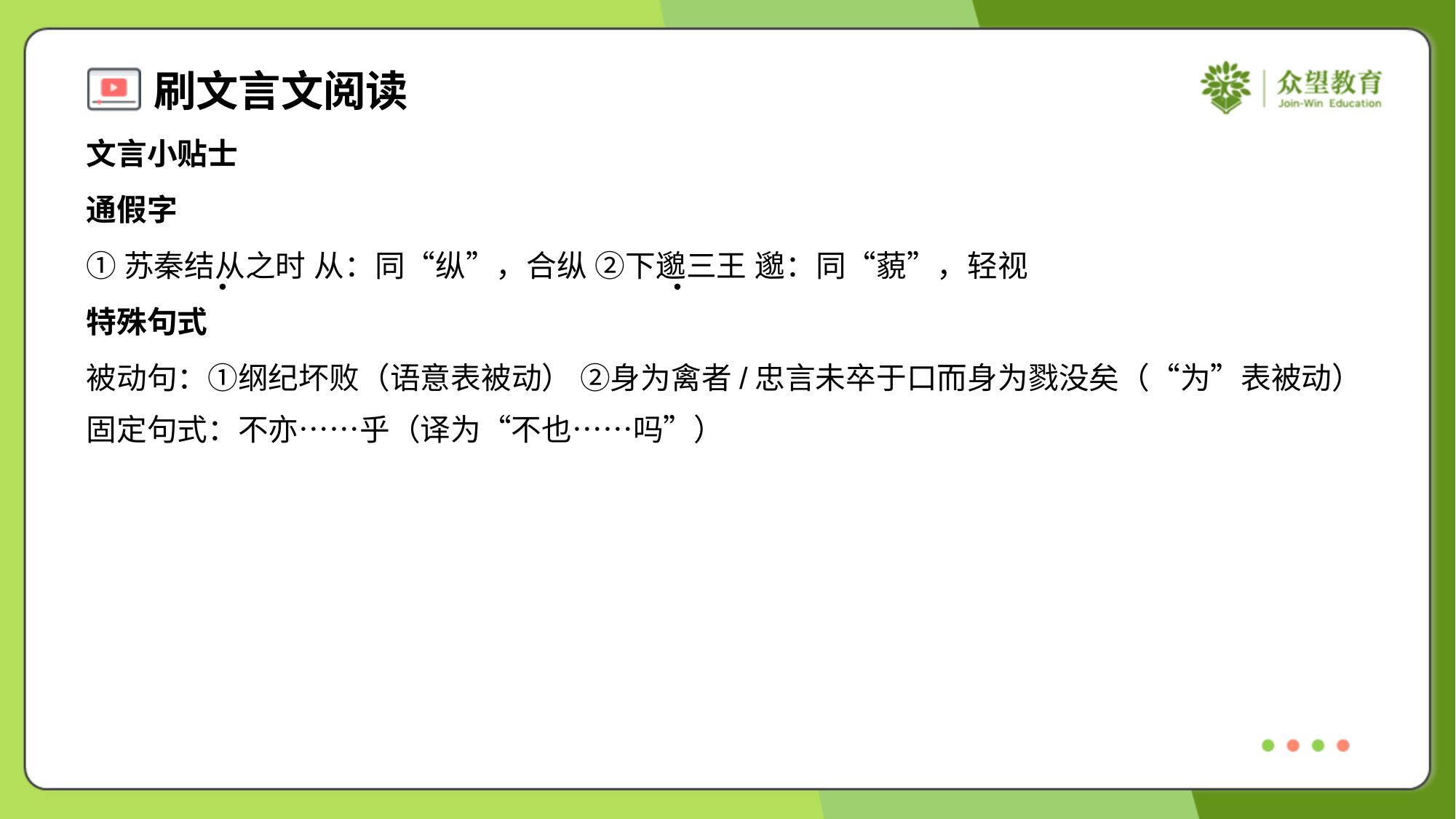

文言小贴士
通假字
①苏秦结从之时 从：同“纵”，合纵 ②下邈三王 邈：同“藐”，轻视
特殊句式
被动句：①纲纪坏败（语意表被动） ②身为禽者/忠言未卒于口而身为戮没矣（“为”表被动）
固定句式：不亦……乎（译为“不也……吗”）